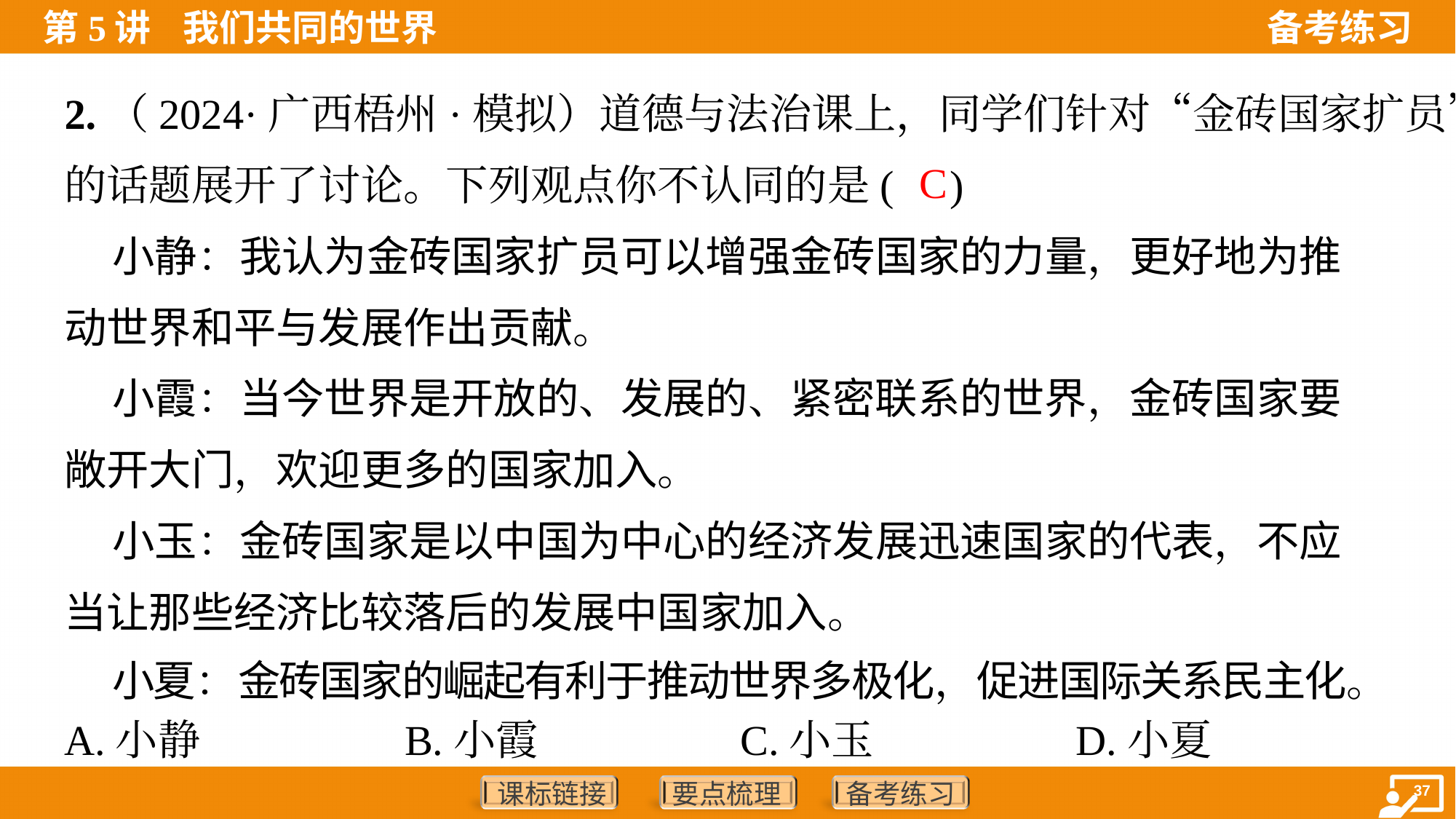

2.（2024·广西梧州·模拟）道德与法治课上，同学们针对“金砖国家扩员”
的话题展开了讨论。下列观点你不认同的是(     )
    小静：我认为金砖国家扩员可以增强金砖国家的力量，更好地为推
动世界和平与发展作出贡献。
    小霞：当今世界是开放的、发展的、紧密联系的世界，金砖国家要
敞开大门，欢迎更多的国家加入。
    小玉：金砖国家是以中国为中心的经济发展迅速国家的代表，不应
当让那些经济比较落后的发展中国家加入。
    小夏：金砖国家的崛起有利于推动世界多极化，促进国际关系民主化。
C
A.小静	B.小霞	C.小玉	D.小夏